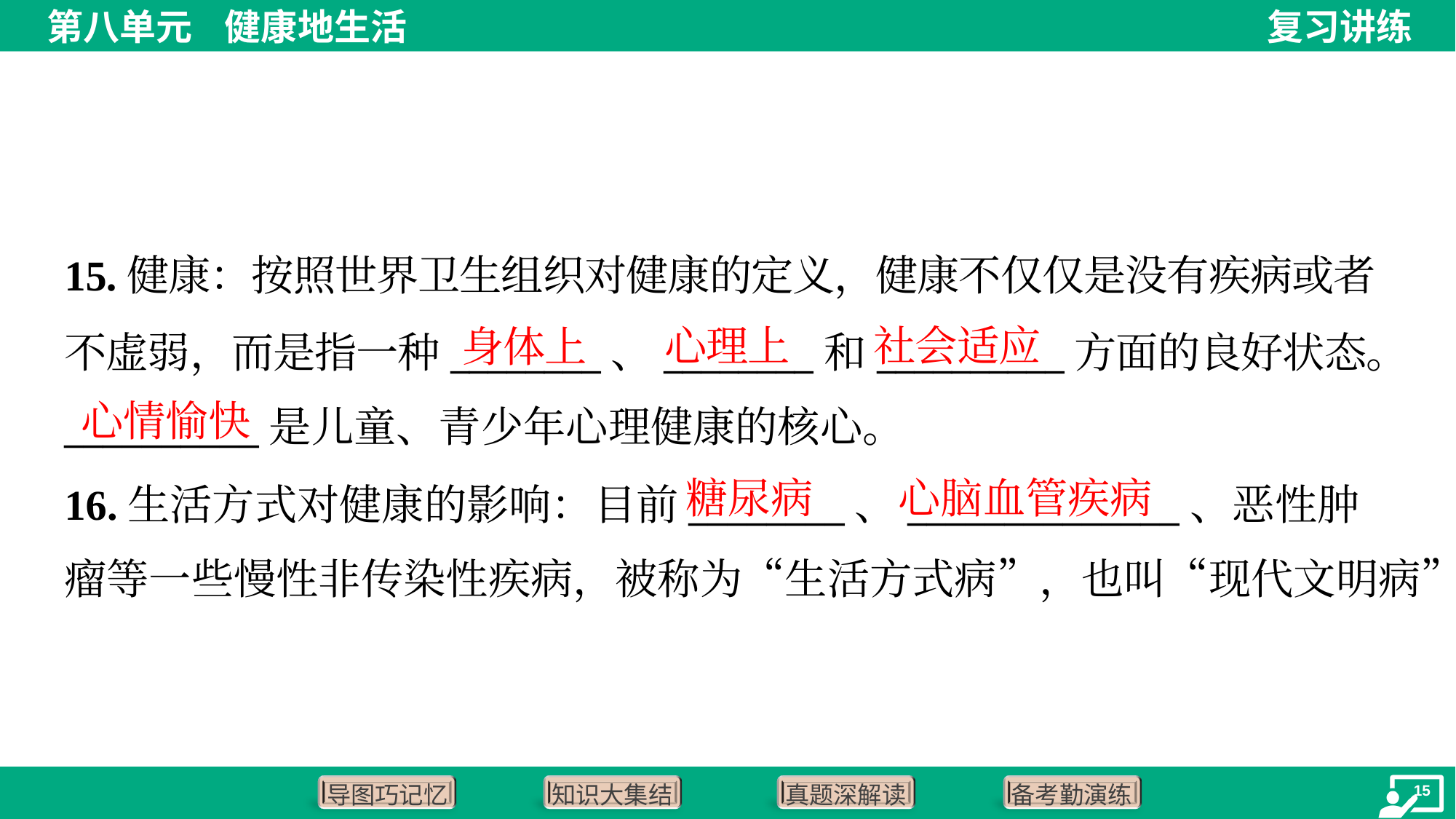

15.健康：按照世界卫生组织对健康的定义，健康不仅仅是没有疾病或者
不虚弱，而是指一种________、________和__________方面的良好状态。
__________是儿童、青少年心理健康的核心。
社会适应
心理上
身体上
心情愉快
糖尿病
心脑血管疾病
16.生活方式对健康的影响：目前________、______________、恶性肿
瘤等一些慢性非传染性疾病，被称为“生活方式病”，也叫“现代文明病”。